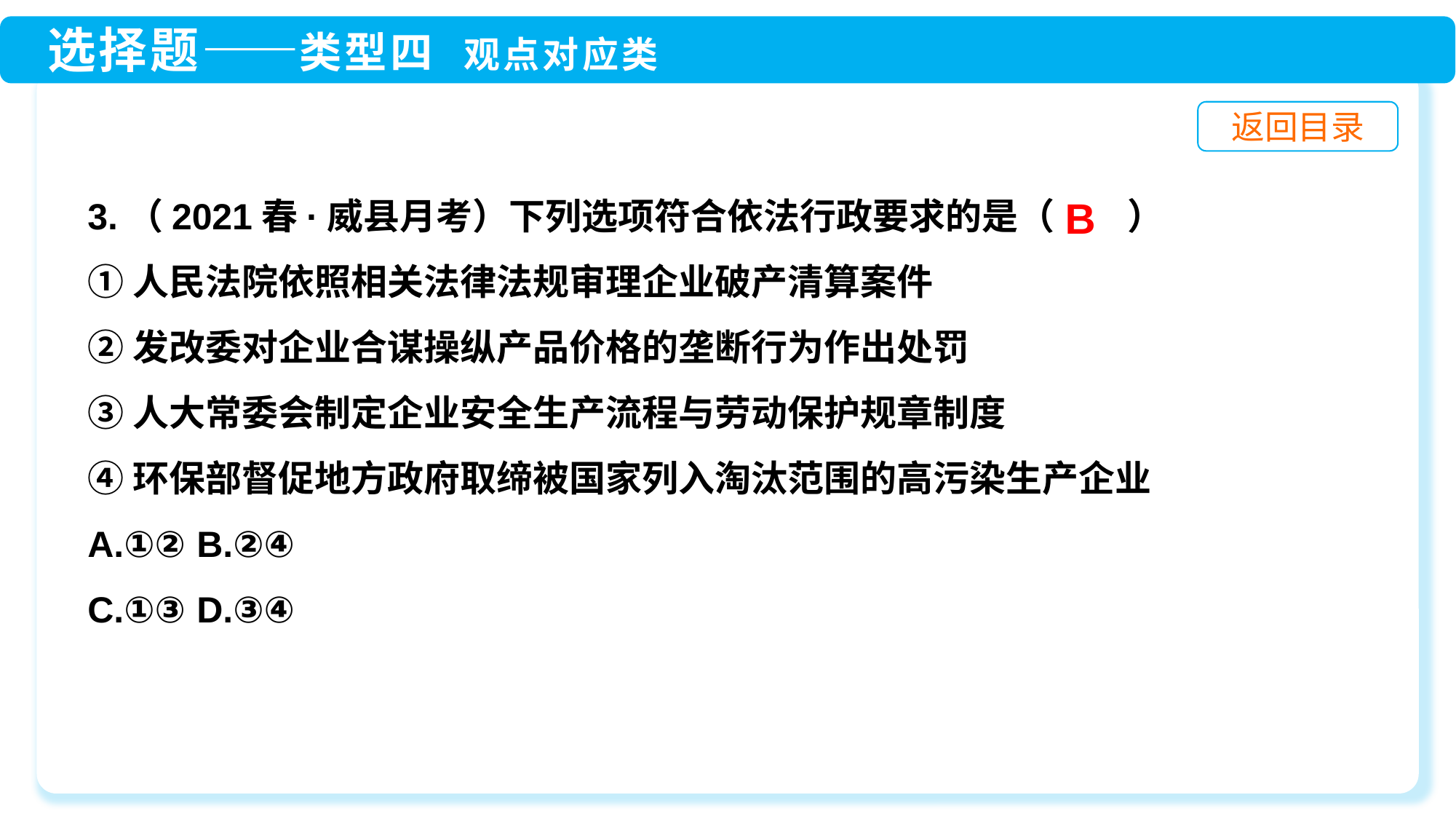

3.（2021春·威县月考）下列选项符合依法行政要求的是（　　）
①人民法院依照相关法律法规审理企业破产清算案件
②发改委对企业合谋操纵产品价格的垄断行为作出处罚
③人大常委会制定企业安全生产流程与劳动保护规章制度
④环保部督促地方政府取缔被国家列入淘汰范围的高污染生产企业
A.①②	B.②④
C.①③	D.③④

B